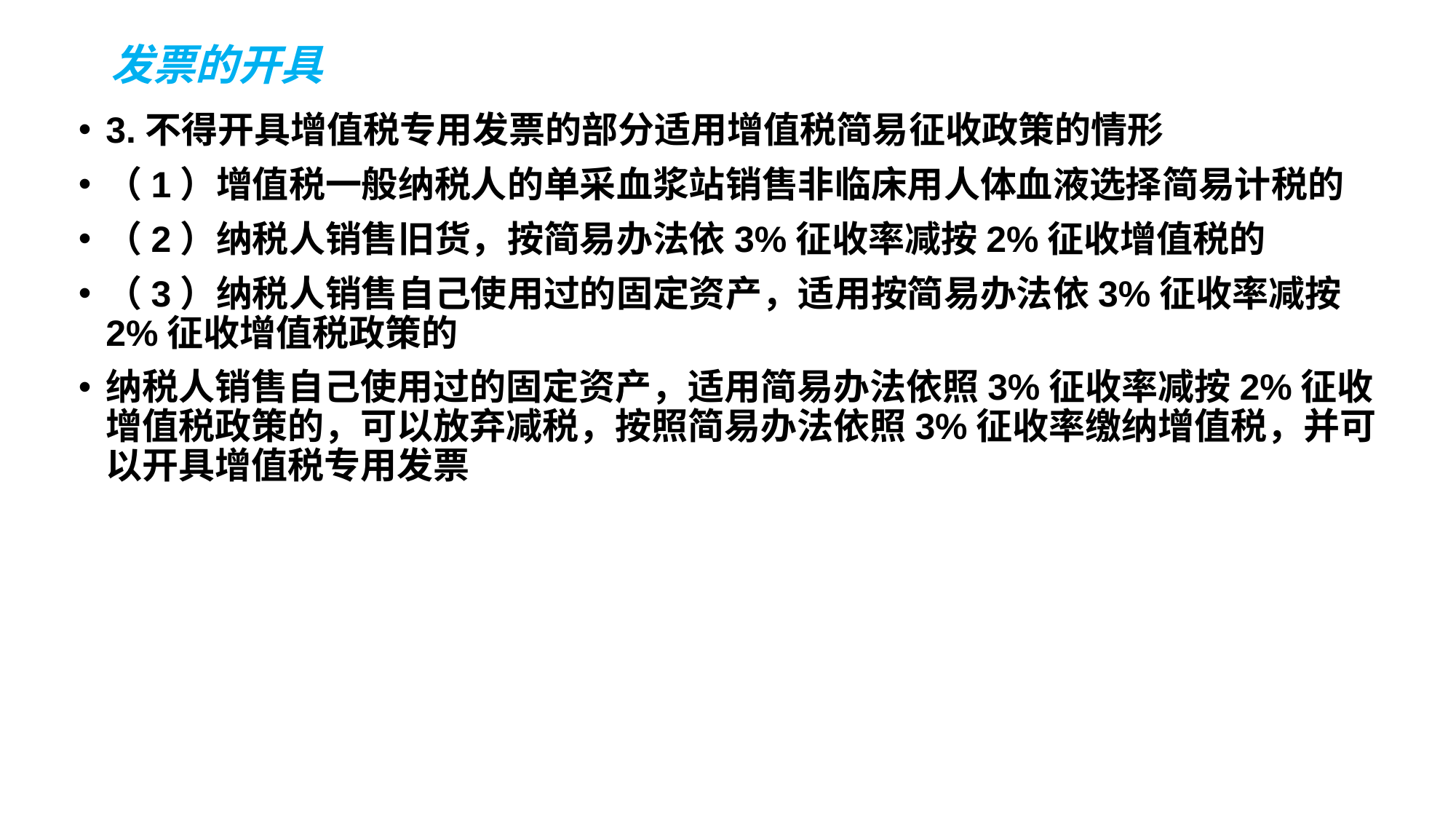

# 发票的开具
3.不得开具增值税专用发票的部分适用增值税简易征收政策的情形
（1）增值税一般纳税人的单采血浆站销售非临床用人体血液选择简易计税的
（2）纳税人销售旧货，按简易办法依3%征收率减按2%征收增值税的
（3）纳税人销售自己使用过的固定资产，适用按简易办法依3%征收率减按2%征收增值税政策的
纳税人销售自己使用过的固定资产，适用简易办法依照3%征收率减按2%征收增值税政策的，可以放弃减税，按照简易办法依照3%征收率缴纳增值税，并可以开具增值税专用发票